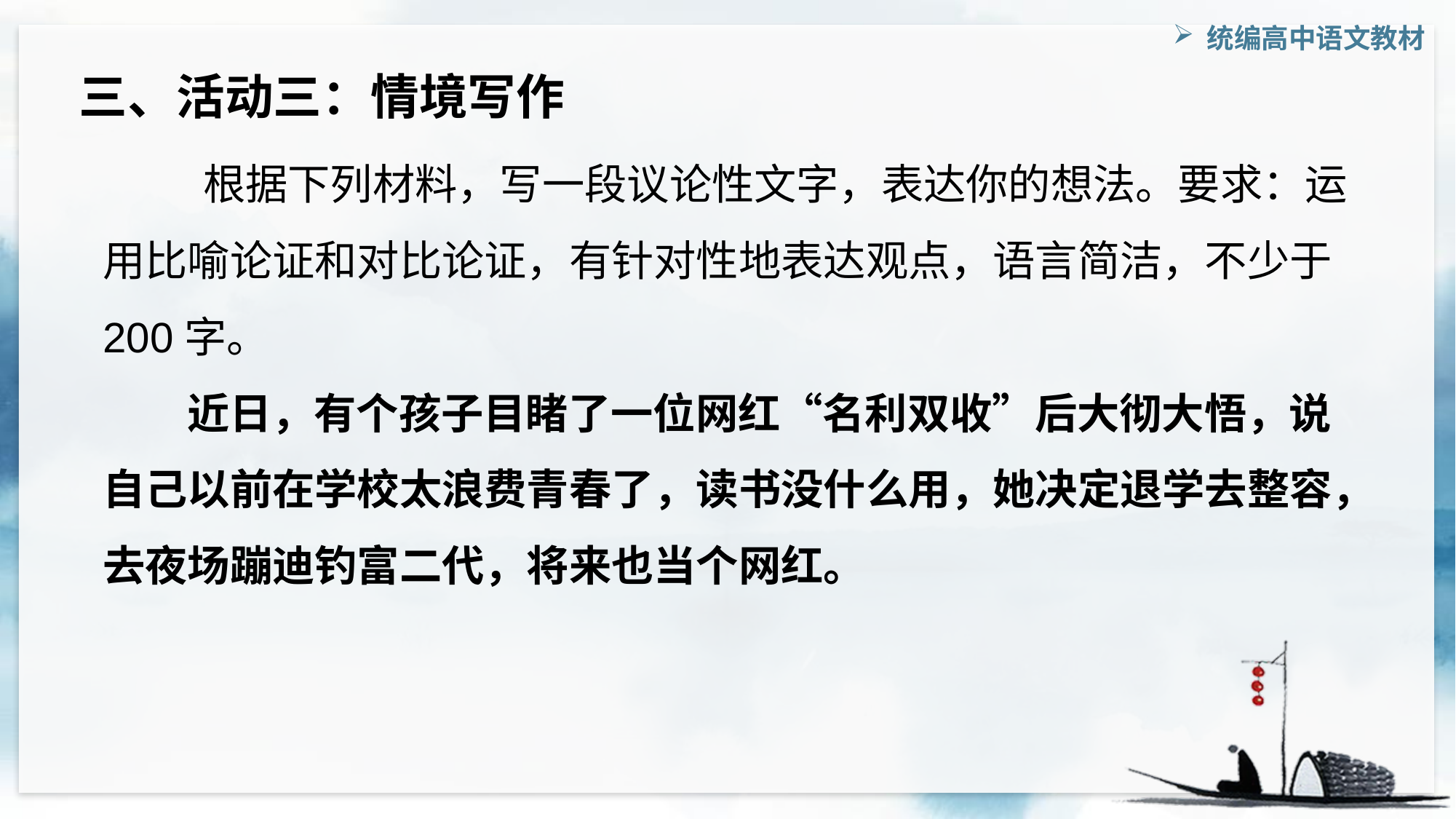

三、活动三：情境写作
   根据下列材料，写一段议论性文字，表达你的想法。要求：运用比喻论证和对比论证，有针对性地表达观点，语言简洁，不少于200字。
  近日，有个孩子目睹了一位网红“名利双收”后大彻大悟，说自己以前在学校太浪费青春了，读书没什么用，她决定退学去整容，去夜场蹦迪钓富二代，将来也当个网红。